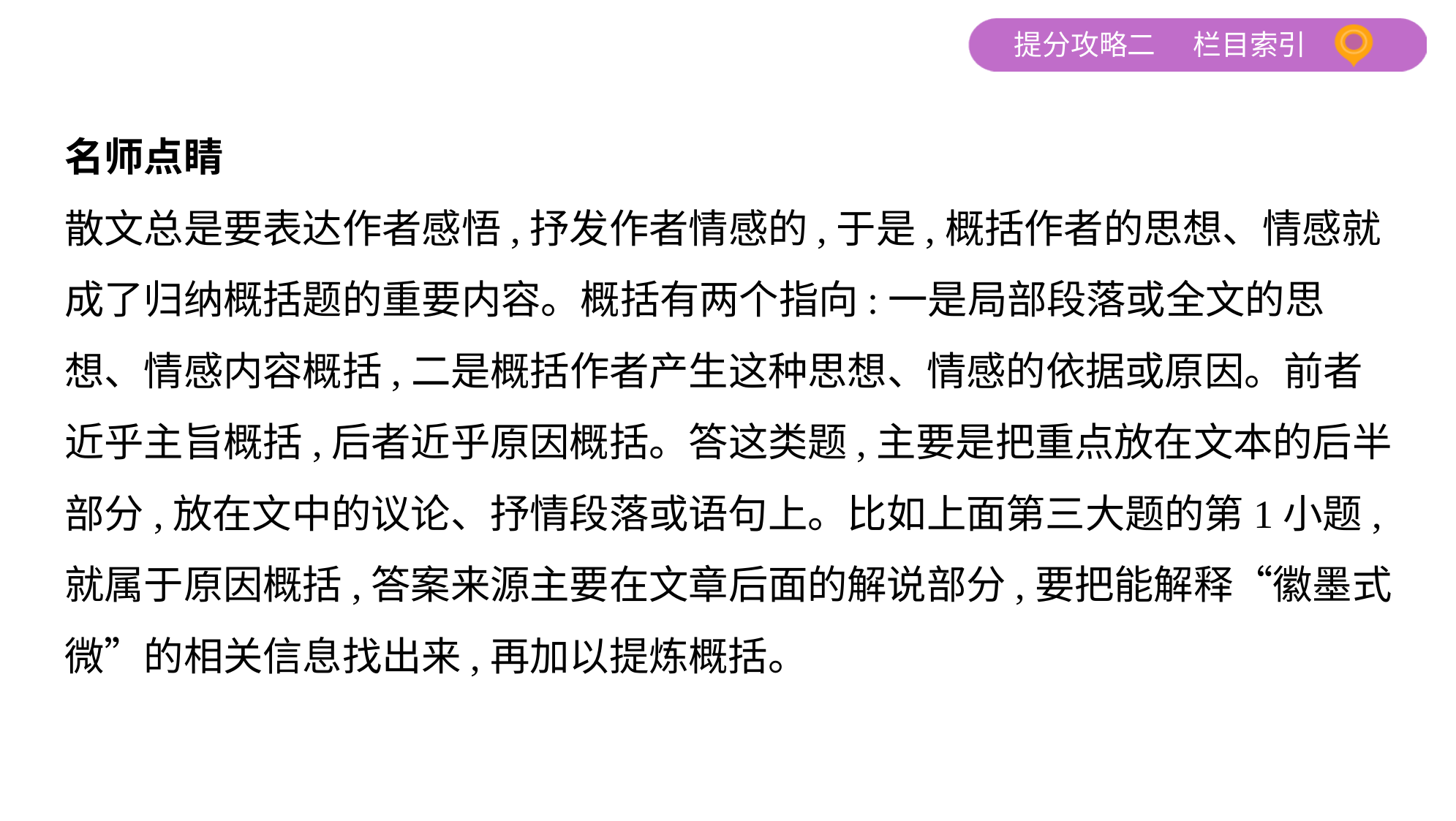

名师点睛
散文总是要表达作者感悟,抒发作者情感的,于是,概括作者的思想、情感就
成了归纳概括题的重要内容。概括有两个指向:一是局部段落或全文的思
想、情感内容概括,二是概括作者产生这种思想、情感的依据或原因。前者
近乎主旨概括,后者近乎原因概括。答这类题,主要是把重点放在文本的后半
部分,放在文中的议论、抒情段落或语句上。比如上面第三大题的第1小题,
就属于原因概括,答案来源主要在文章后面的解说部分,要把能解释“徽墨式
微”的相关信息找出来,再加以提炼概括。